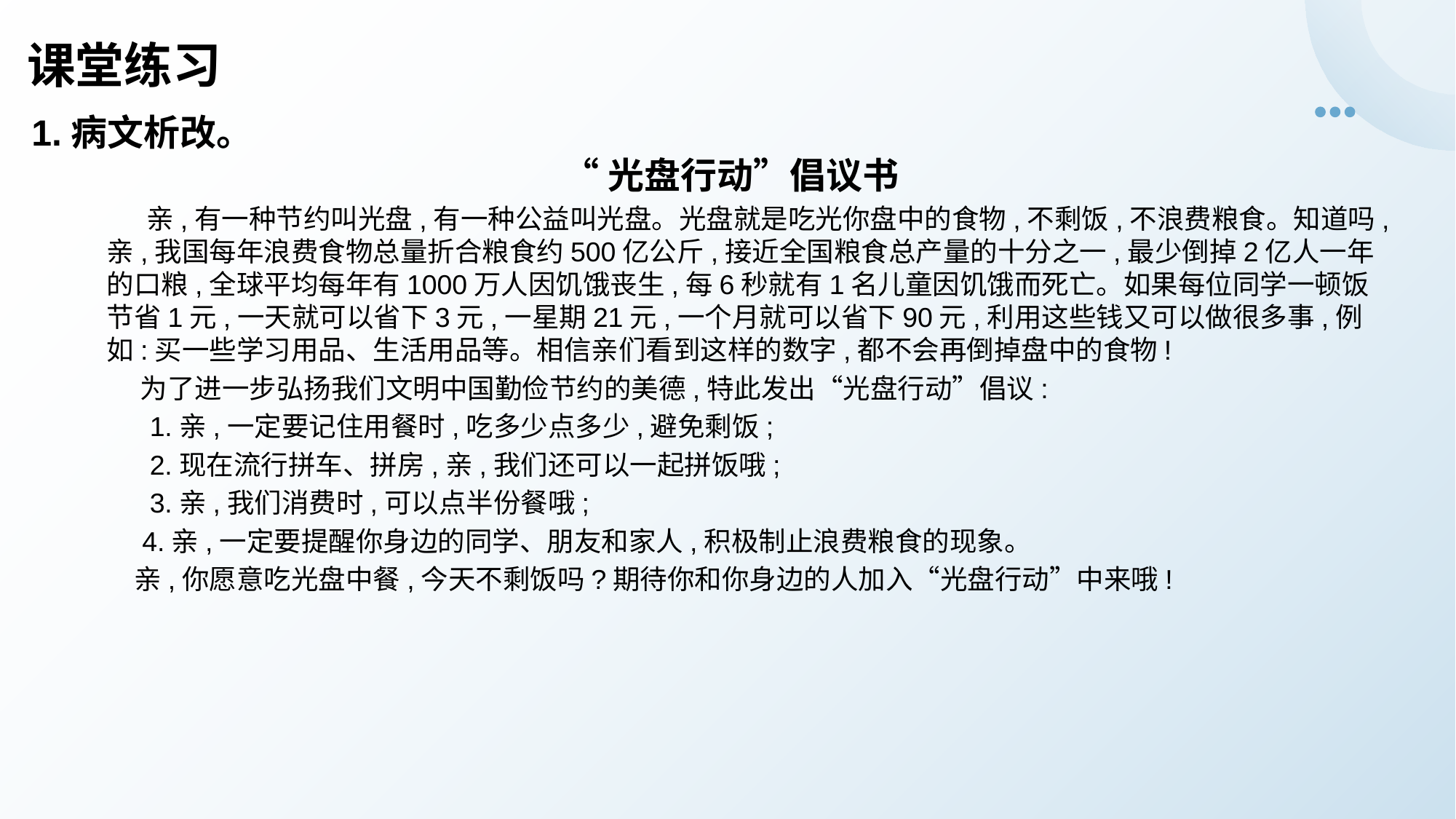

# 课堂练习
1.病文析改。
“光盘行动”倡议书
            亲,有一种节约叫光盘,有一种公益叫光盘。光盘就是吃光你盘中的食物,不剩饭,不浪费粮食。知道吗,亲,我国每年浪费食物总量折合粮食约500亿公斤,接近全国粮食总产量的十分之一,最少倒掉2亿人一年的口粮,全球平均每年有1000万人因饥饿丧生,每6秒就有1名儿童因饥饿而死亡。如果每位同学一顿饭节省1元,一天就可以省下3元,一星期21元,一个月就可以省下90元,利用这些钱又可以做很多事,例如:买一些学习用品、生活用品等。相信亲们看到这样的数字,都不会再倒掉盘中的食物!
           为了进一步弘扬我们文明中国勤俭节约的美德,特此发出“光盘行动”倡议:
           1.亲,一定要记住用餐时,吃多少点多少,避免剩饭;
           2.现在流行拼车、拼房,亲,我们还可以一起拼饭哦;
           3.亲,我们消费时,可以点半份餐哦;
          4.亲,一定要提醒你身边的同学、朋友和家人,积极制止浪费粮食的现象。
          亲,你愿意吃光盘中餐,今天不剩饭吗?期待你和你身边的人加入“光盘行动”中来哦!